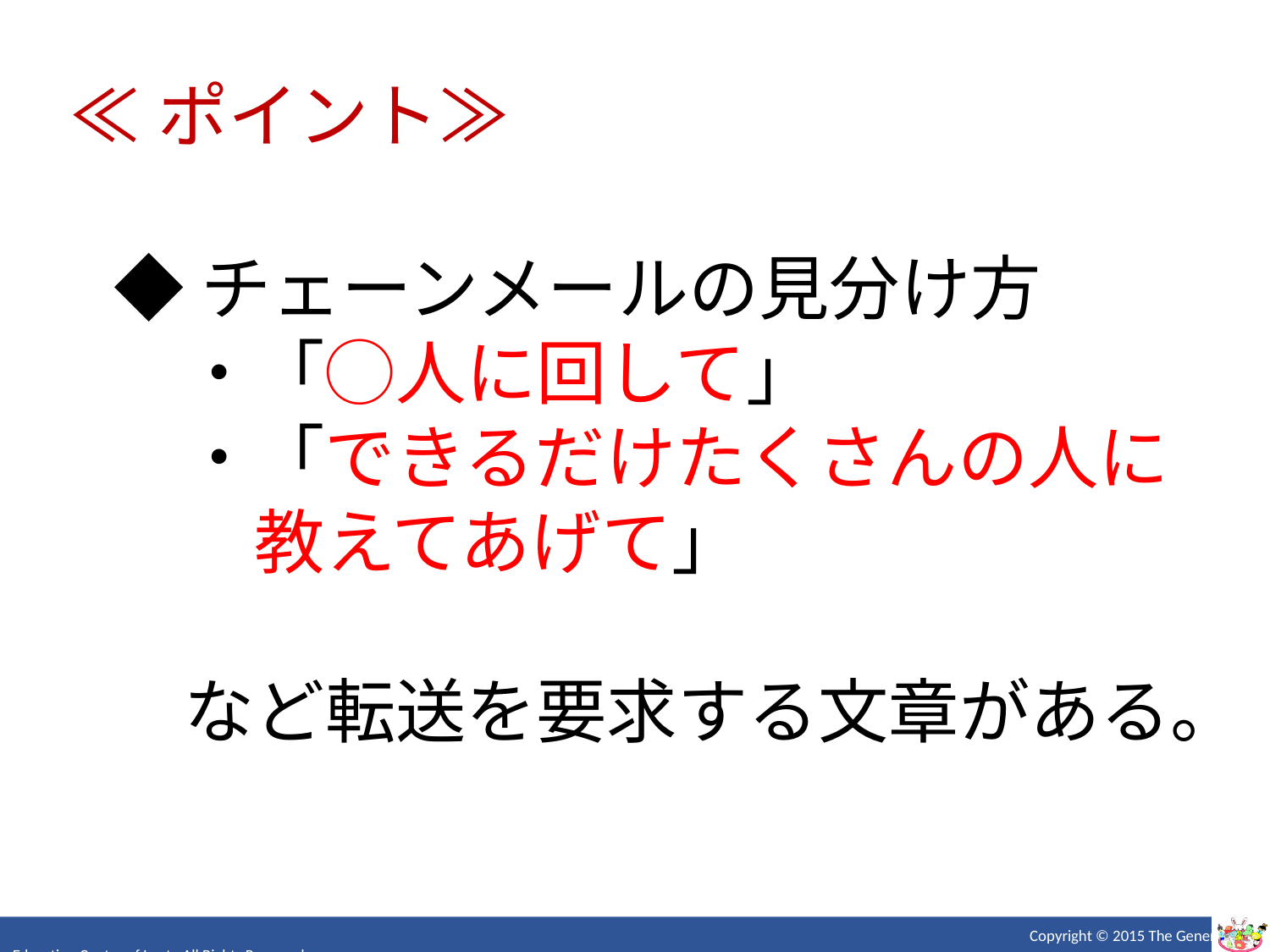

≪ポイント≫
◆チェーンメールの見分け方
　・「◯人に回して」
　・「できるだけたくさんの人に
　　教えてあげて」

　など転送を要求する文章がある。